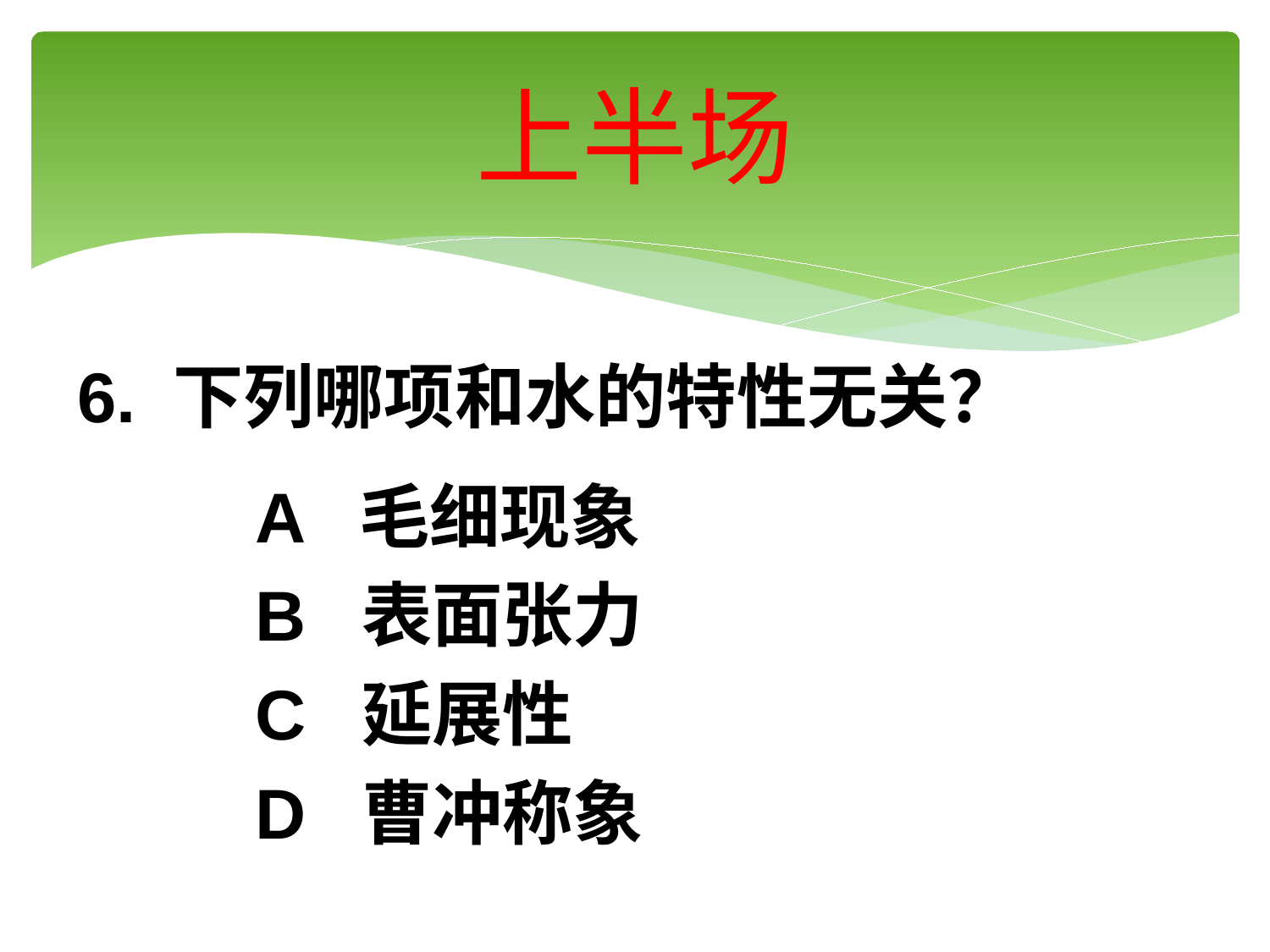

# 上半场
6. 下列哪项和水的特性无关？
         A  毛细现象
         B  表面张力
         C  延展性
         D  曹冲称象